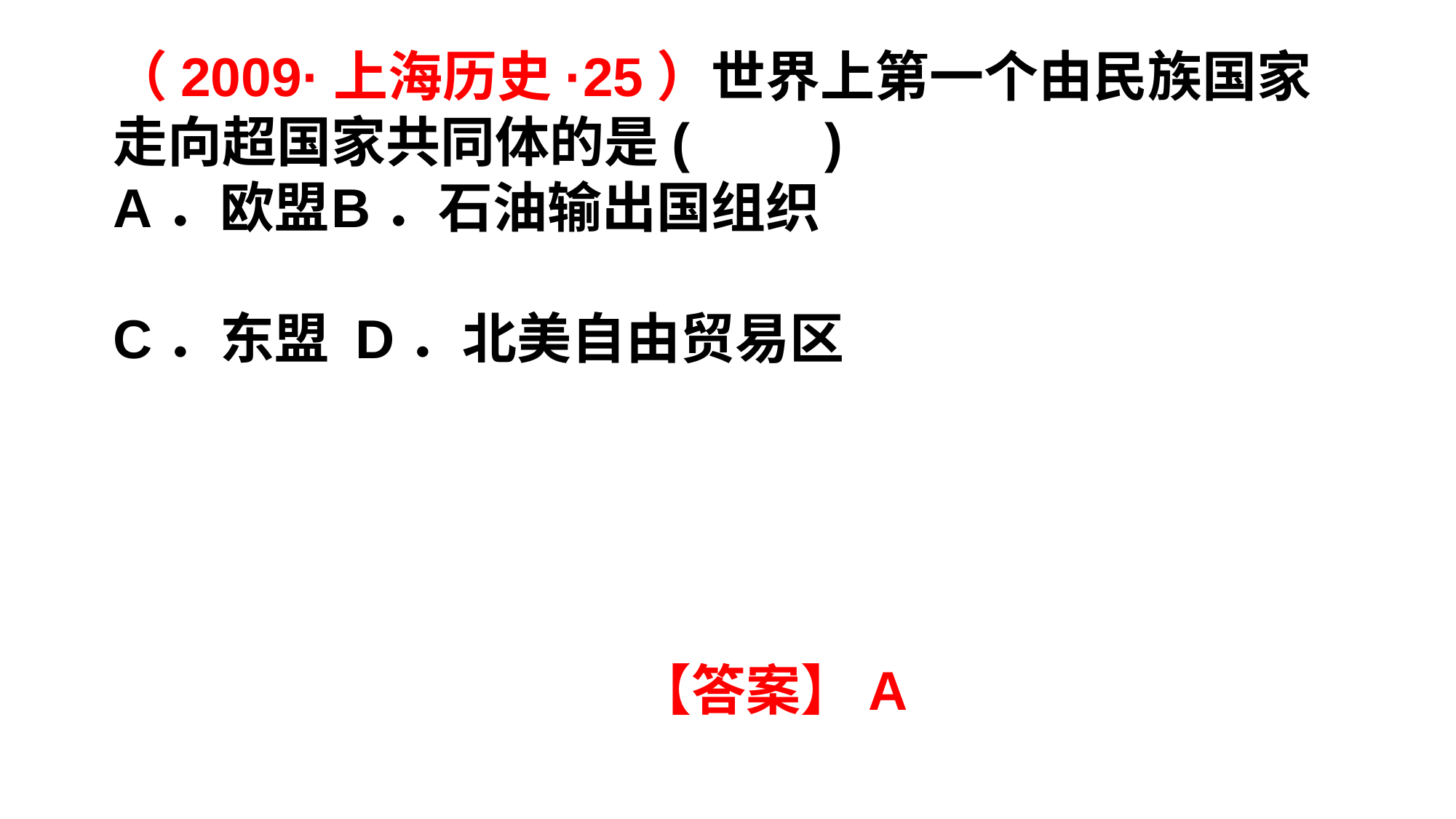

（2009·上海历史·25）世界上第一个由民族国家走向超国家共同体的是(　　)A．欧盟	B．石油输出国组织      C．东盟	D．北美自由贸易区
【答案】A